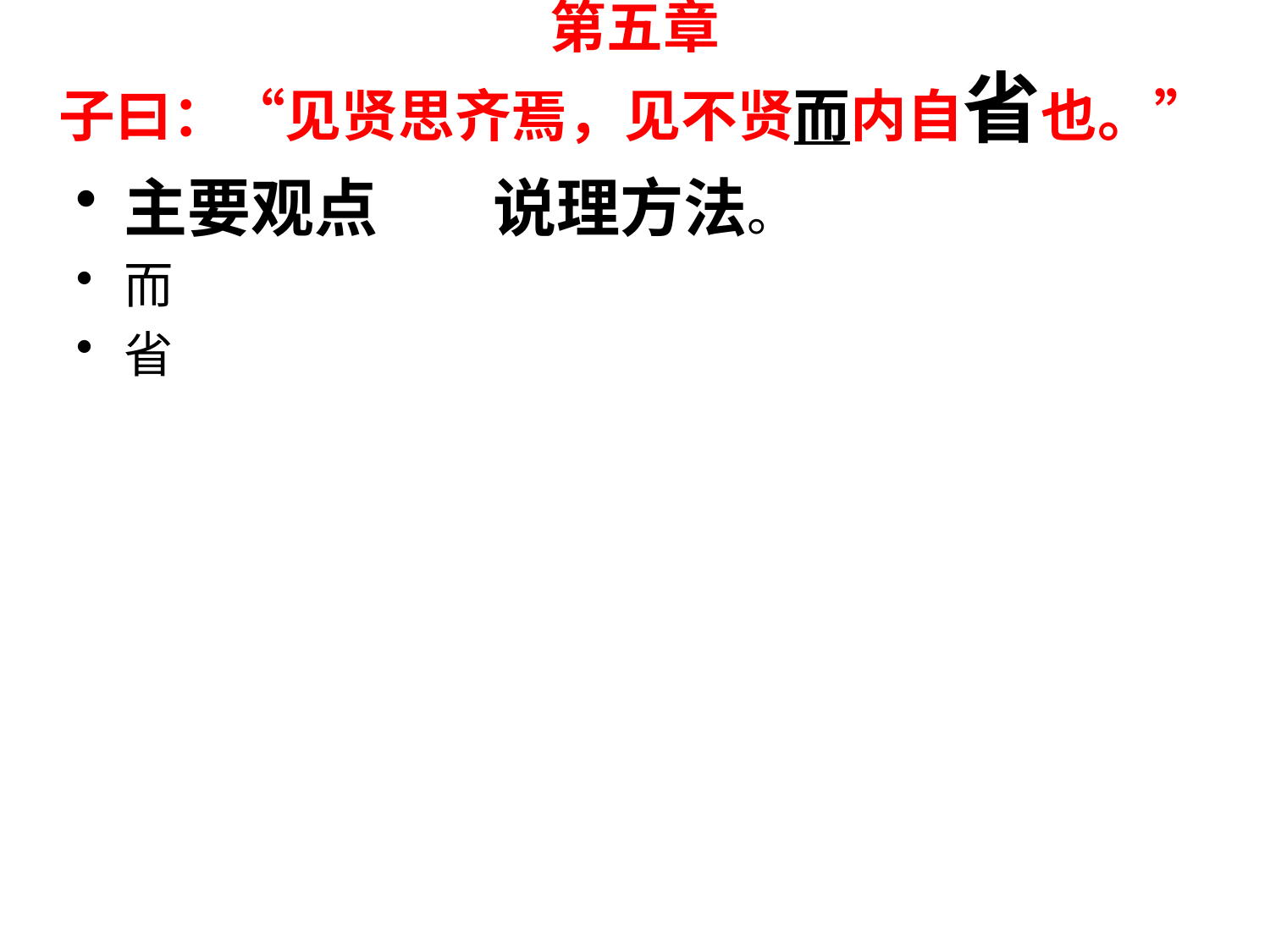

# 第五章 子曰：“见贤思齐焉，见不贤而内自省也。”
主要观点        说理方法。
而
省